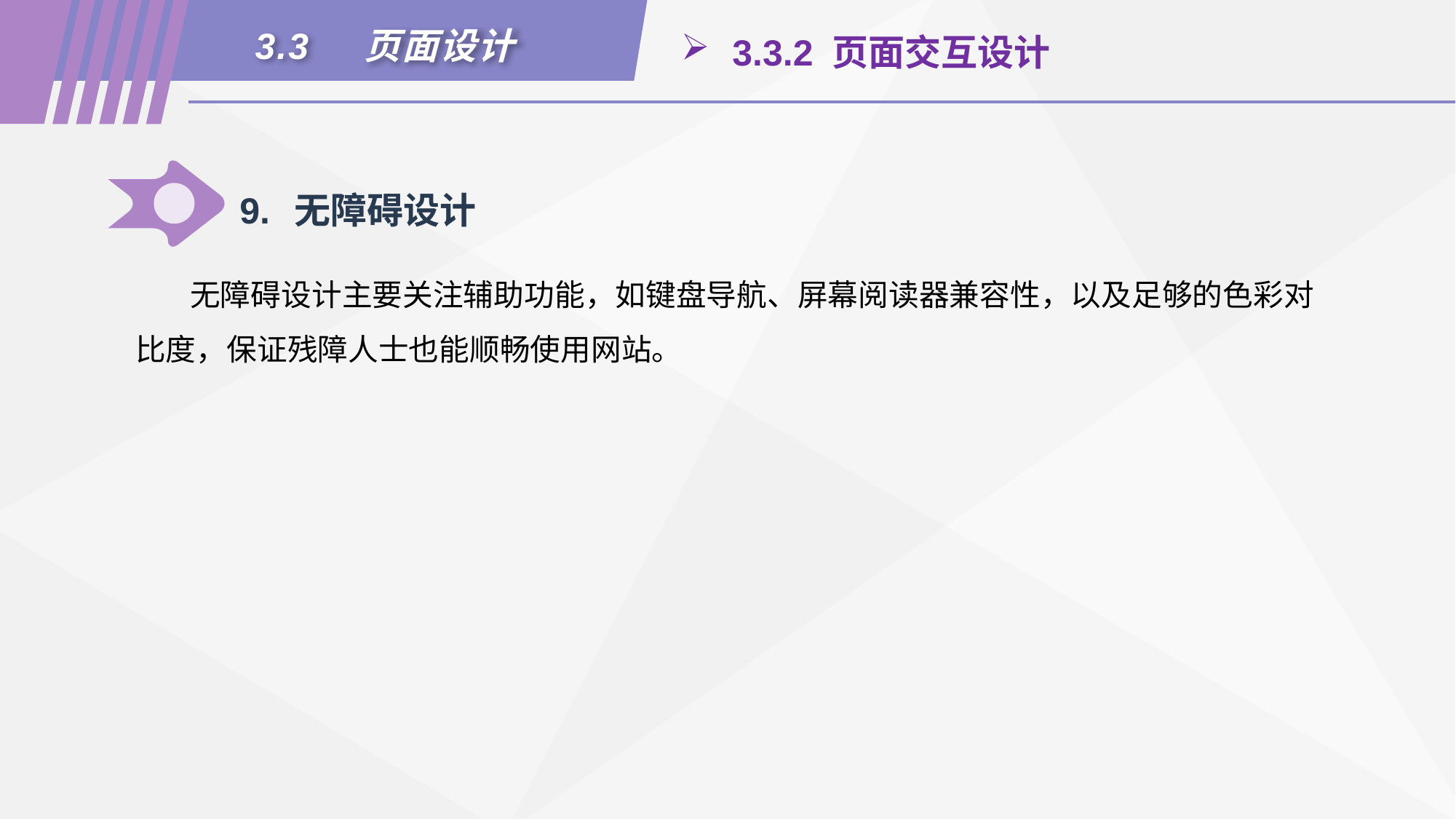

3.3	页面设计
 3.3.2 页面交互设计

9.	无障碍设计
无障碍设计主要关注辅助功能，如键盘导航、屏幕阅读器兼容性，以及足够的色彩对比度，保证残障人士也能顺畅使用网站。